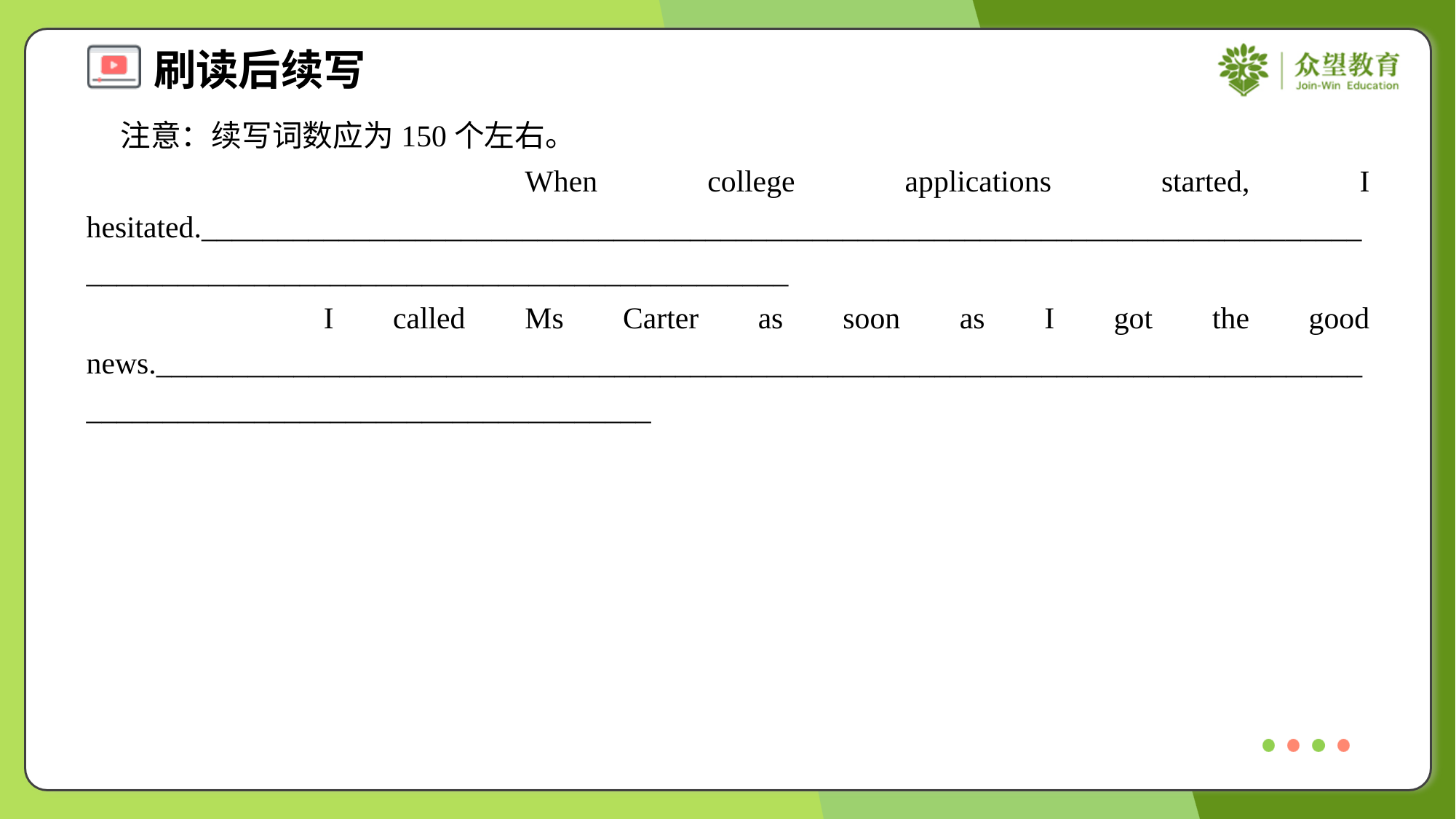

注意：续写词数应为150个左右。
    When college applications started, I hesitated.__________________________________________________________________________________________________________________________
    I called Ms Carter as soon as I got the good news.____________________________________________________________________________________________________________________